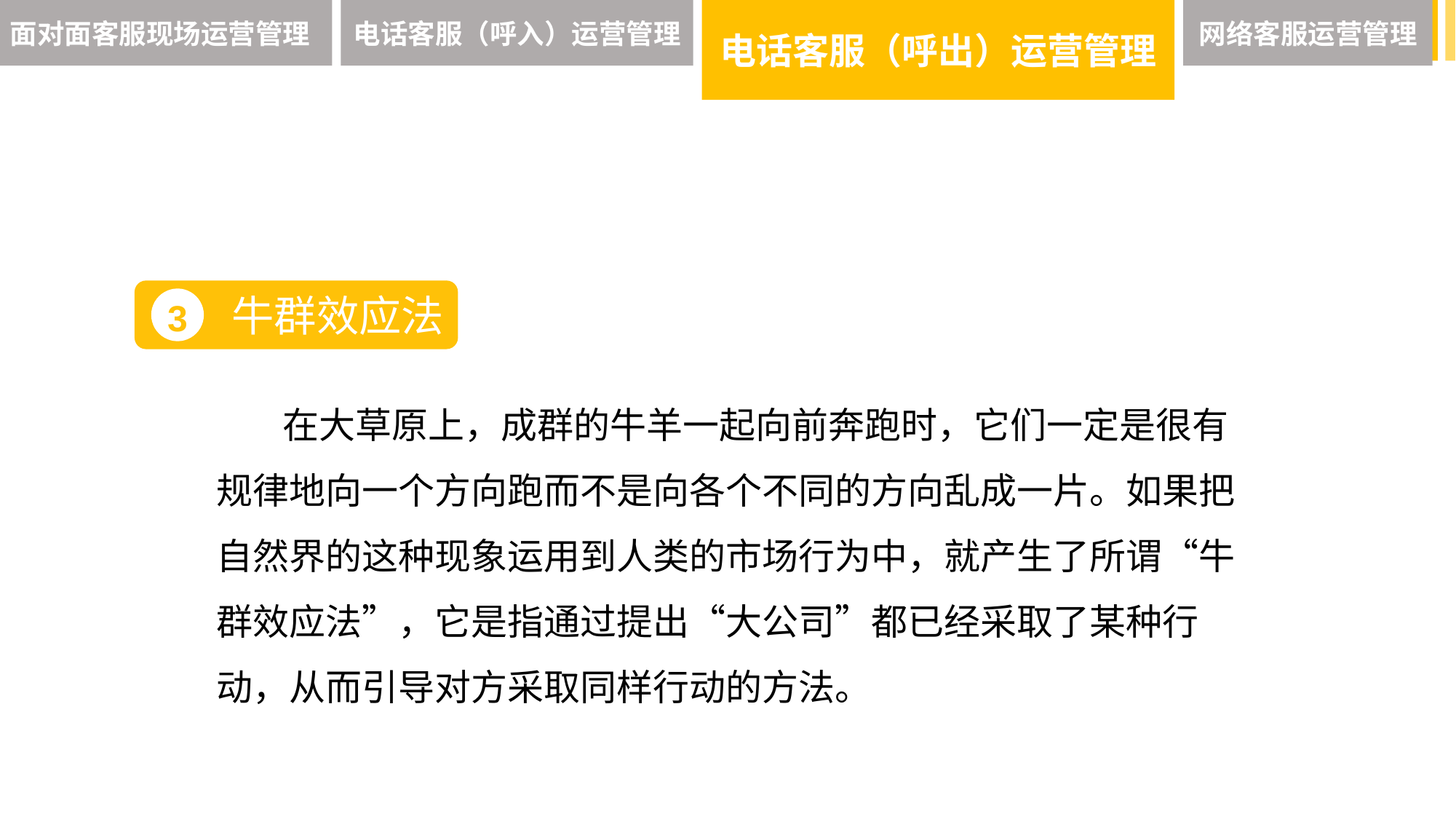

面对面客服现场运营管理
电话客服（呼入）运营管理
电话客服（呼出）运营管理
网络客服运营管理

牛群效应法

3
       在大草原上，成群的牛羊一起向前奔跑时，它们一定是很有规律地向一个方向跑而不是向各个不同的方向乱成一片。如果把自然界的这种现象运用到人类的市场行为中，就产生了所谓“牛群效应法”，它是指通过提出“大公司”都已经采取了某种行动，从而引导对方采取同样行动的方法。